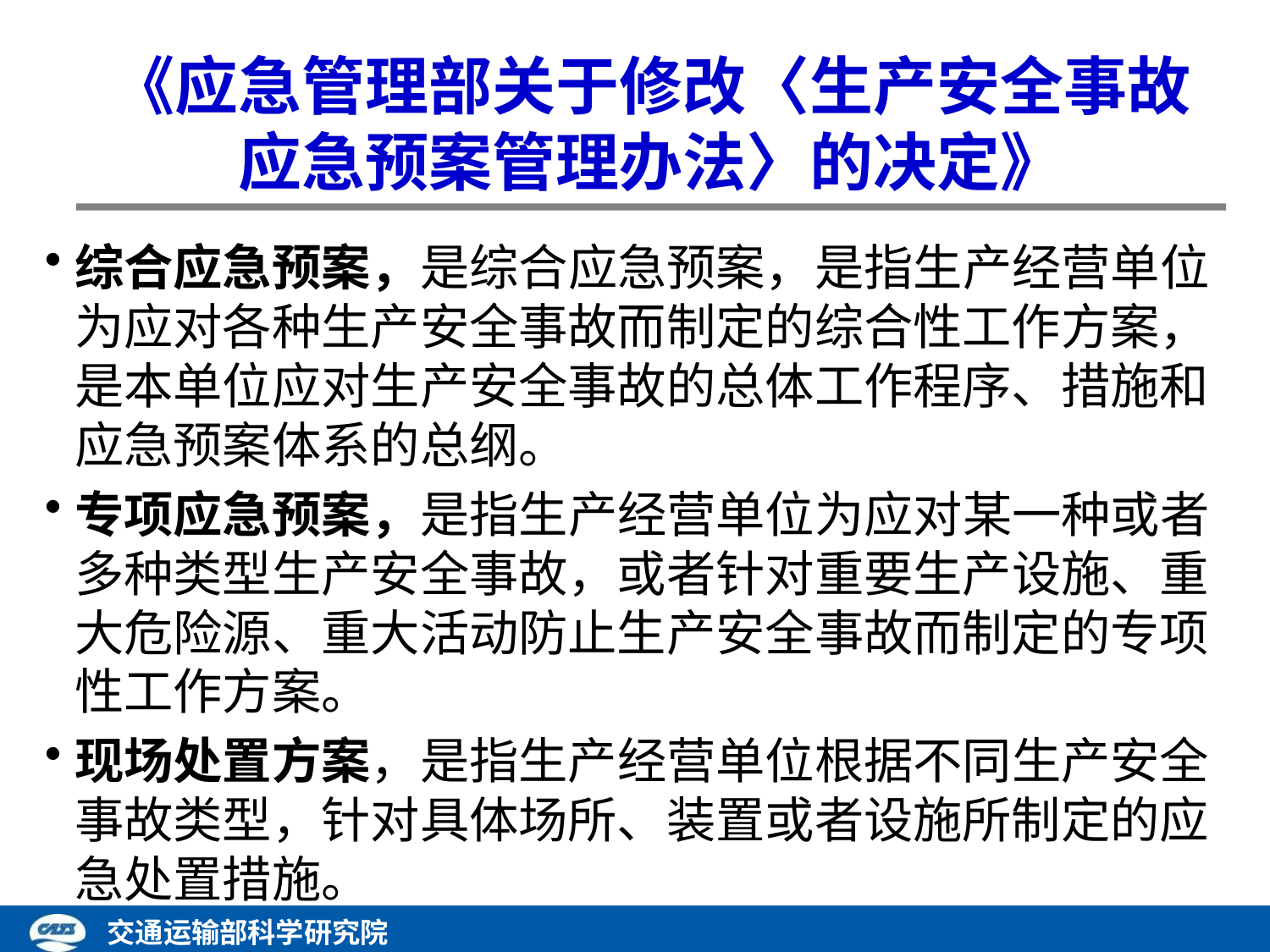

《应急管理部关于修改〈生产安全事故应急预案管理办法〉的决定》

综合应急预案，是综合应急预案，是指生产经营单位为应对各种生产安全事故而制定的综合性工作方案，是本单位应对生产安全事故的总体工作程序、措施和应急预案体系的总纲。
专项应急预案，是指生产经营单位为应对某一种或者多种类型生产安全事故，或者针对重要生产设施、重大危险源、重大活动防止生产安全事故而制定的专项性工作方案。
现场处置方案，是指生产经营单位根据不同生产安全事故类型，针对具体场所、装置或者设施所制定的应急处置措施。